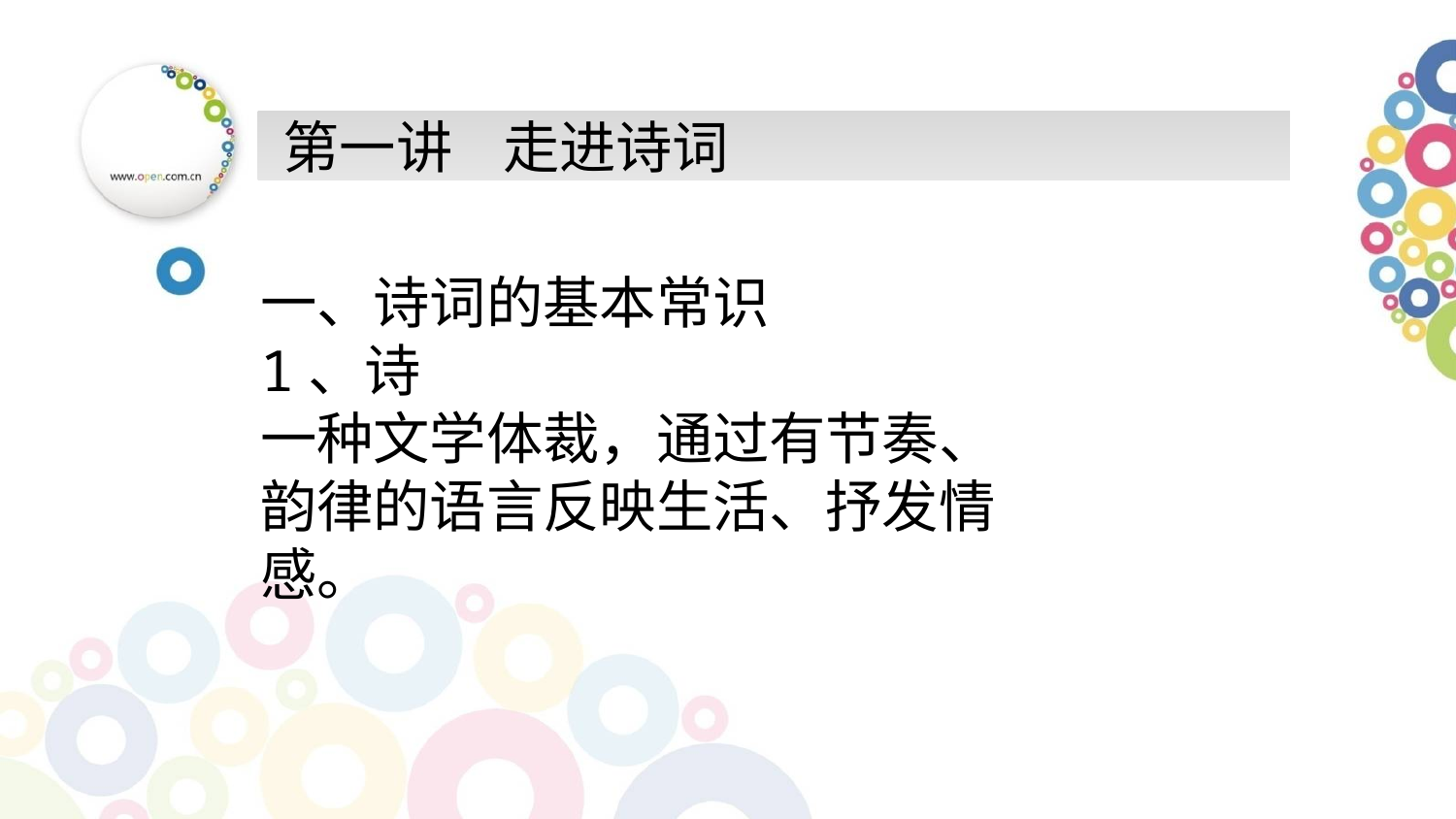

第一讲    走进诗词
一、诗词的基本常识
1、诗
一种文学体裁，通过有节奏、韵律的语言反映生活、抒发情感。